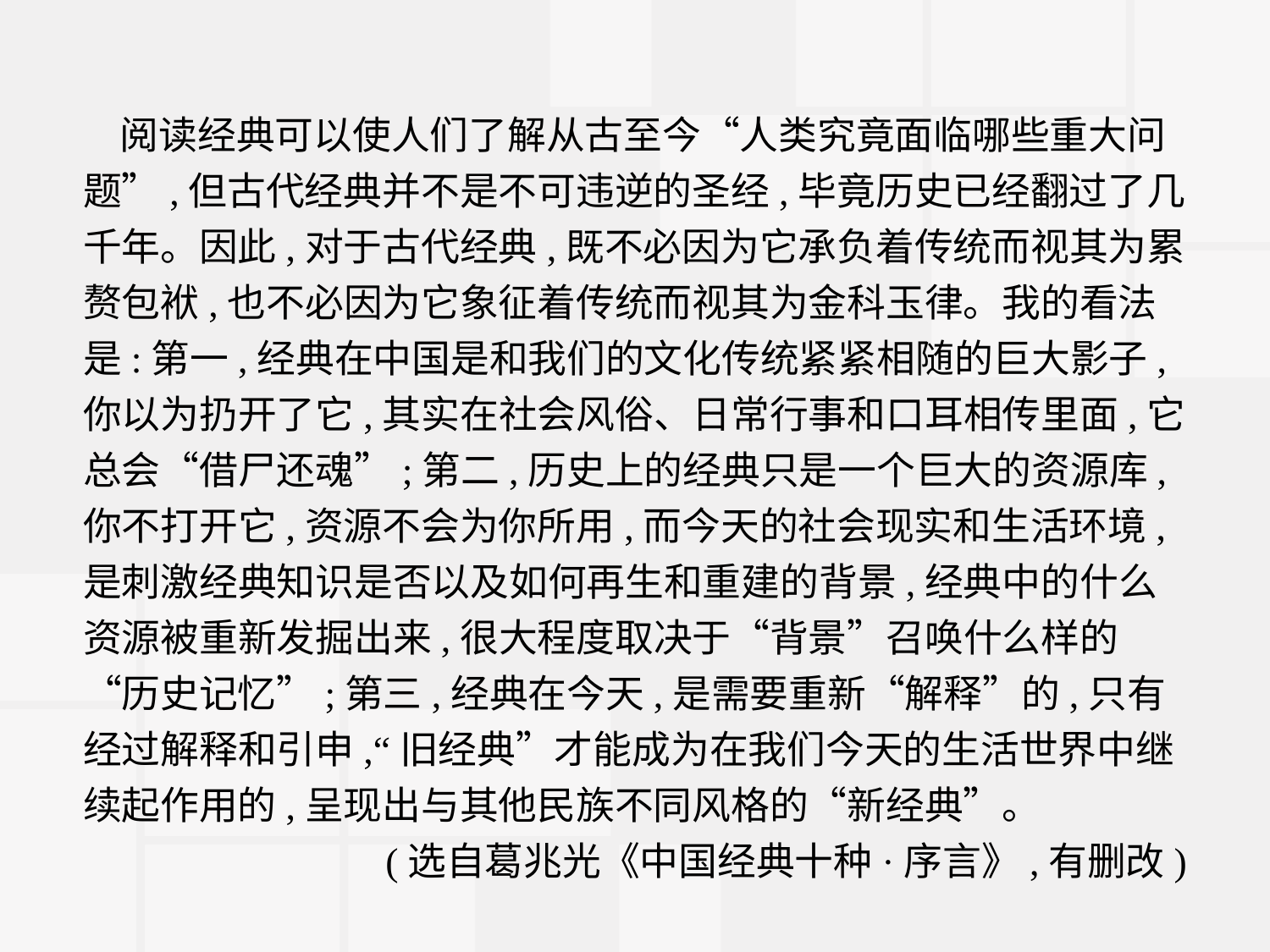

阅读经典可以使人们了解从古至今“人类究竟面临哪些重大问题”,但古代经典并不是不可违逆的圣经,毕竟历史已经翻过了几千年。因此,对于古代经典,既不必因为它承负着传统而视其为累赘包袱,也不必因为它象征着传统而视其为金科玉律。我的看法是:第一,经典在中国是和我们的文化传统紧紧相随的巨大影子,你以为扔开了它,其实在社会风俗、日常行事和口耳相传里面,它总会“借尸还魂”;第二,历史上的经典只是一个巨大的资源库,你不打开它,资源不会为你所用,而今天的社会现实和生活环境,是刺激经典知识是否以及如何再生和重建的背景,经典中的什么资源被重新发掘出来,很大程度取决于“背景”召唤什么样的“历史记忆”;第三,经典在今天,是需要重新“解释”的,只有经过解释和引申,“旧经典”才能成为在我们今天的生活世界中继续起作用的,呈现出与其他民族不同风格的“新经典”。
(选自葛兆光《中国经典十种·序言》,有删改)